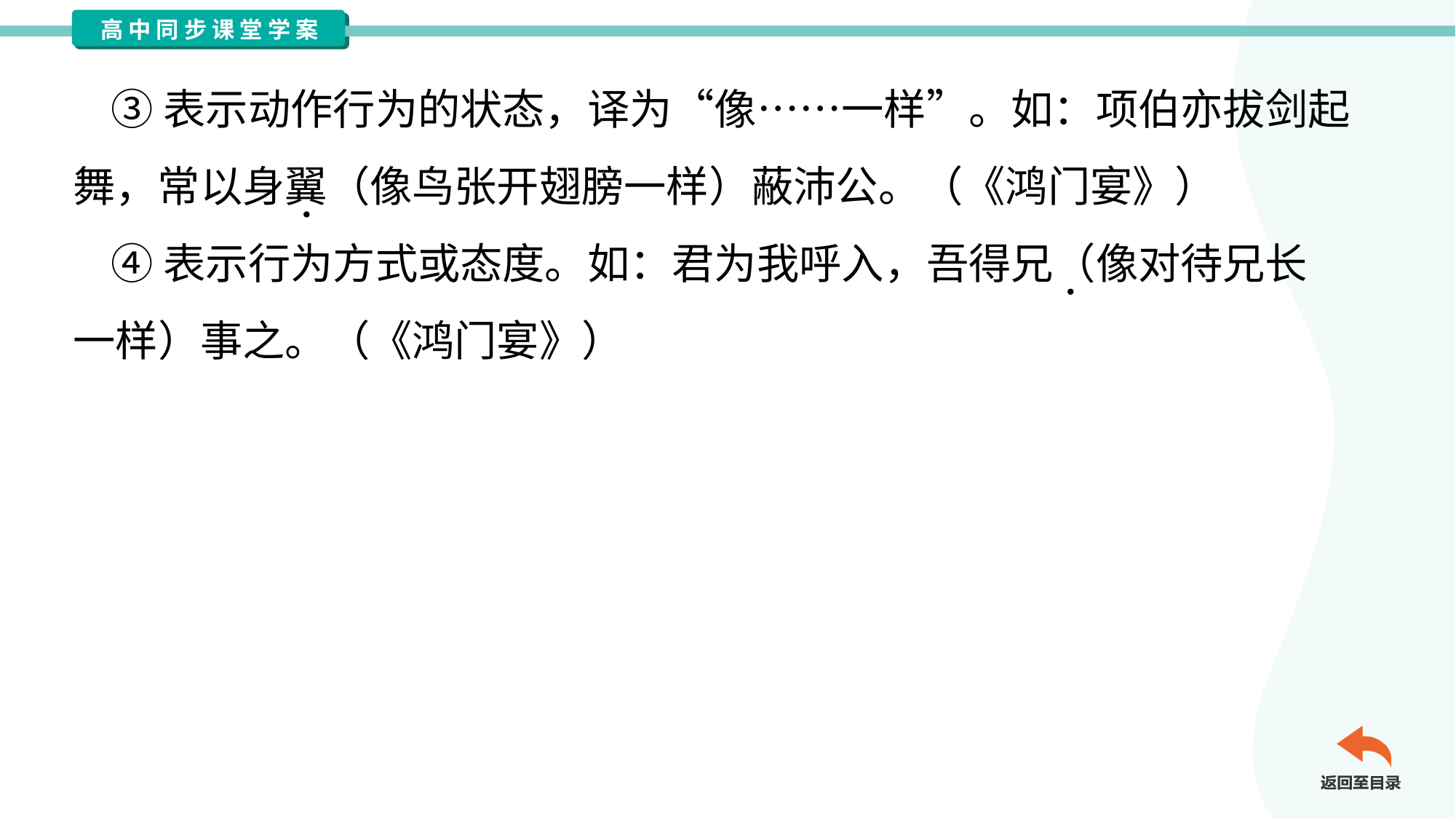

③表示动作行为的状态，译为“像……一样”。如：项伯亦拔剑起
舞，常以身翼（像鸟张开翅膀一样）蔽沛公。（《鸿门宴》）
    ④表示行为方式或态度。如：君为我呼入，吾得兄（像对待兄长
一样）事之。（《鸿门宴》）